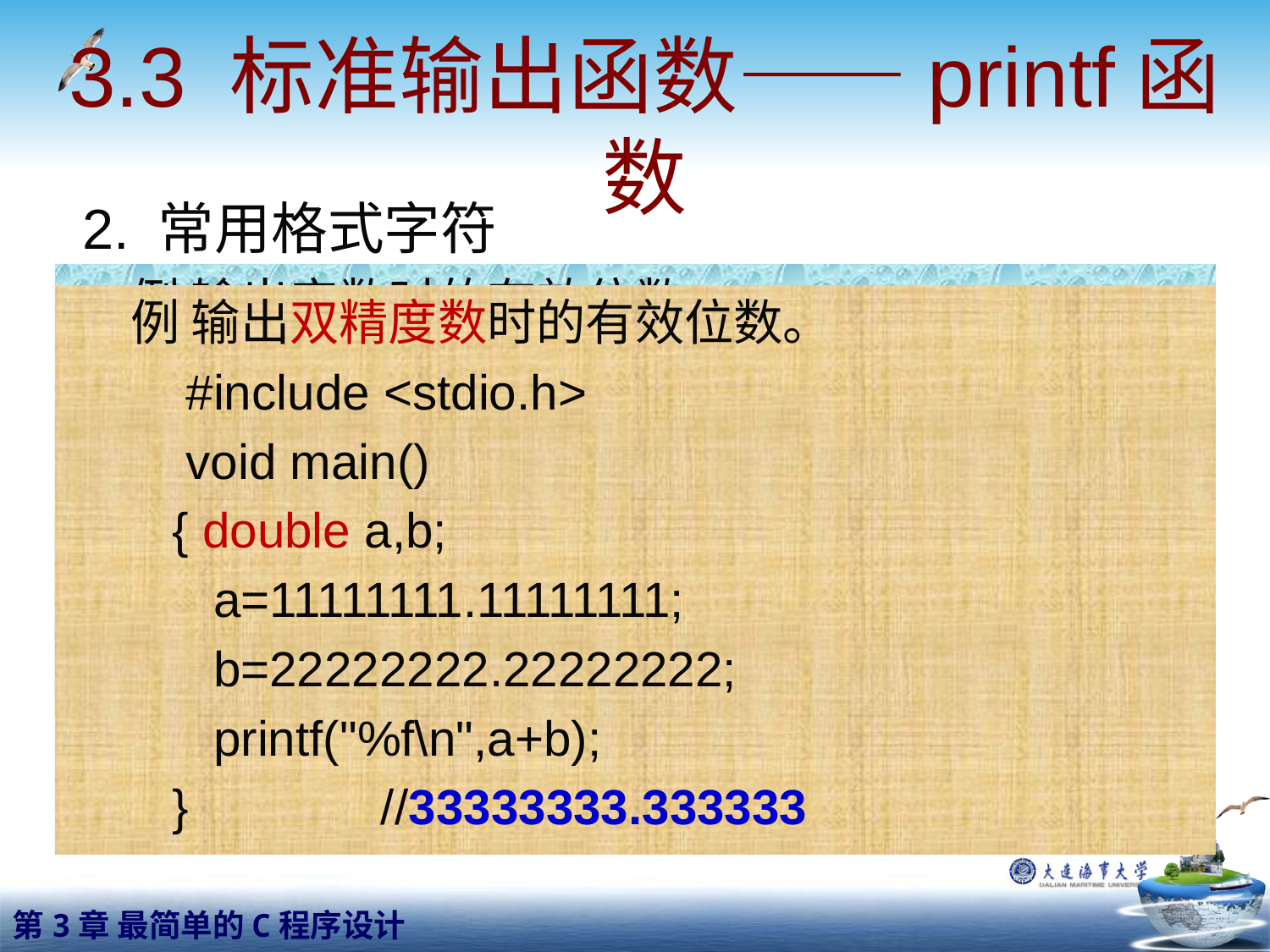

# 3.3 标准输出函数——printf函数
2. 常用格式字符
f格式符。用来输出实数，以小数形式输出
float型数据只能保证6~7位有效数字
double型数据能保证15~16位有效数字
计算机输出的数字不都是绝对精确有效的
例 输出实数时的有效位数。
    #include <stdio.h>
    void main()
   { float a,b;
      a=111111.111;b=222222.222;
      printf("%f\n",a+b);
   }              //333333.328125

例 输出双精度数时的有效位数。
    #include <stdio.h>
    void main()
   { double a,b;
      a=11111111.11111111;
      b=22222222.22222222;
      printf("%f\n",a+b);
   }              //33333333.333333